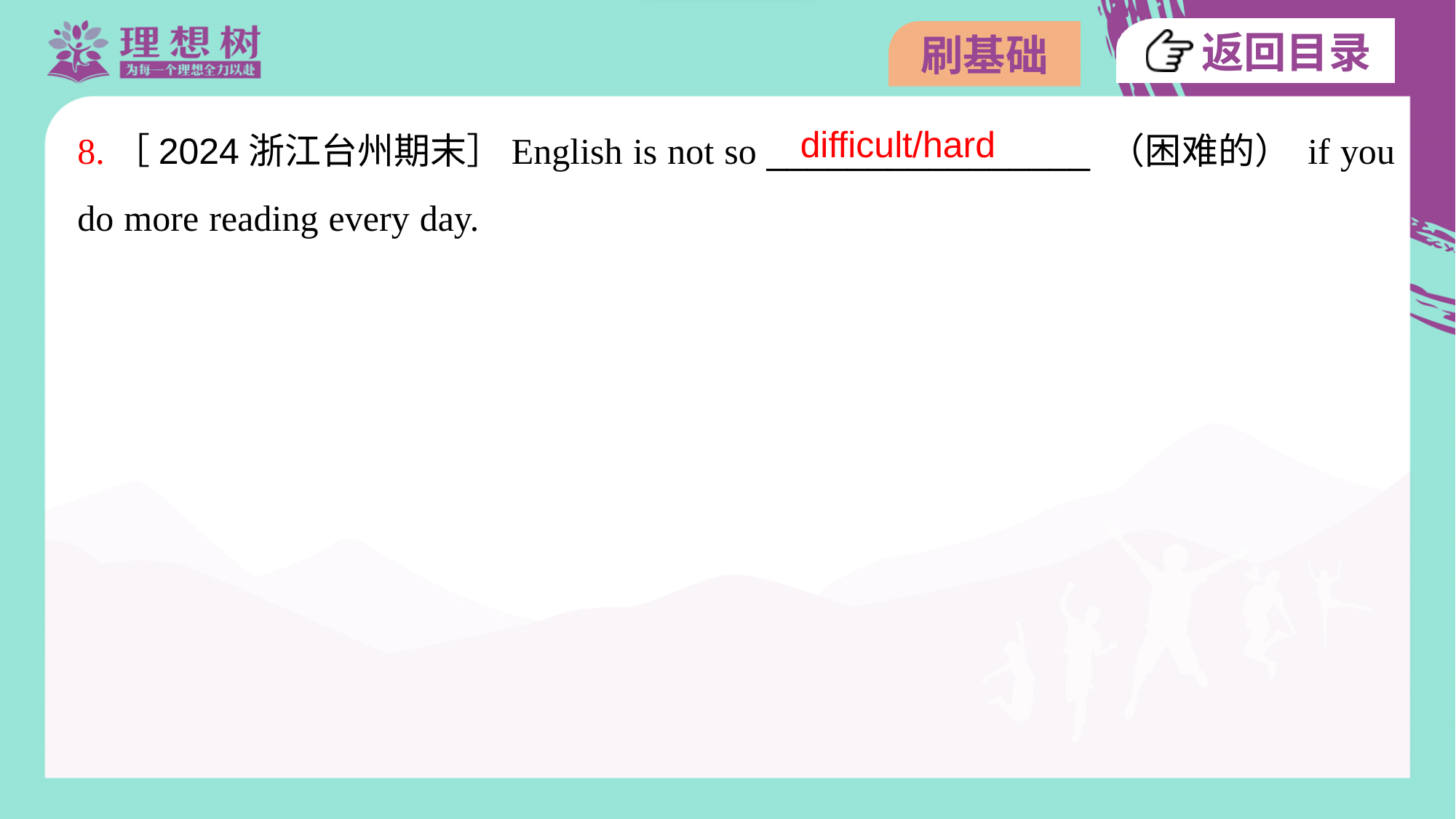

difficult/hard
8.［2024浙江台州期末］English is not so ________________ （困难的） if you
do more reading every day.